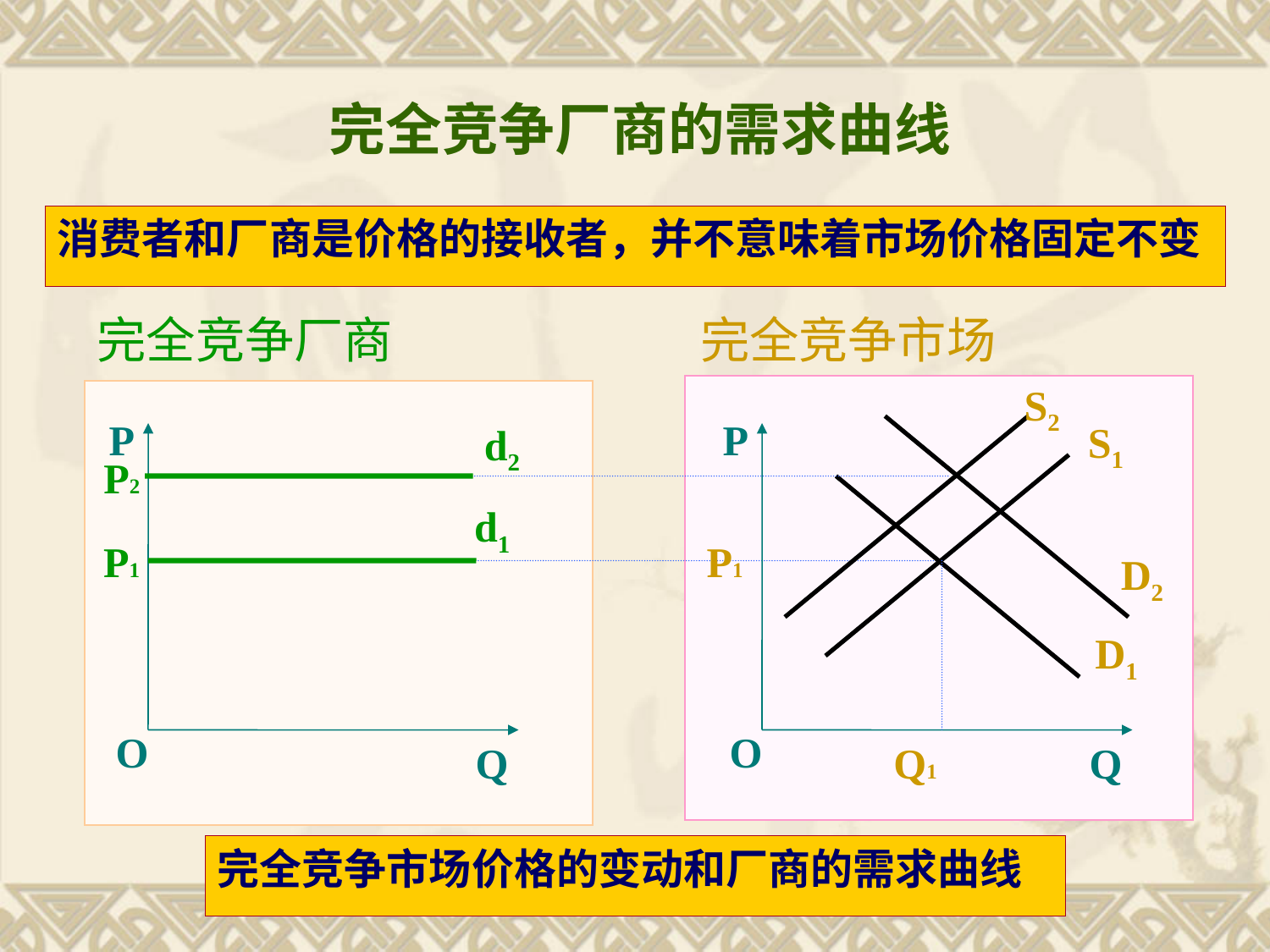

完全竞争厂商的需求曲线
消费者和厂商是价格的接收者，并不意味着市场价格固定不变

完全竞争厂商
完全竞争市场

S2
P
P

S1
d2

P2

d1
P1
P1
D2

D1
O

O

Q
Q1
Q
完全竞争市场价格的变动和厂商的需求曲线